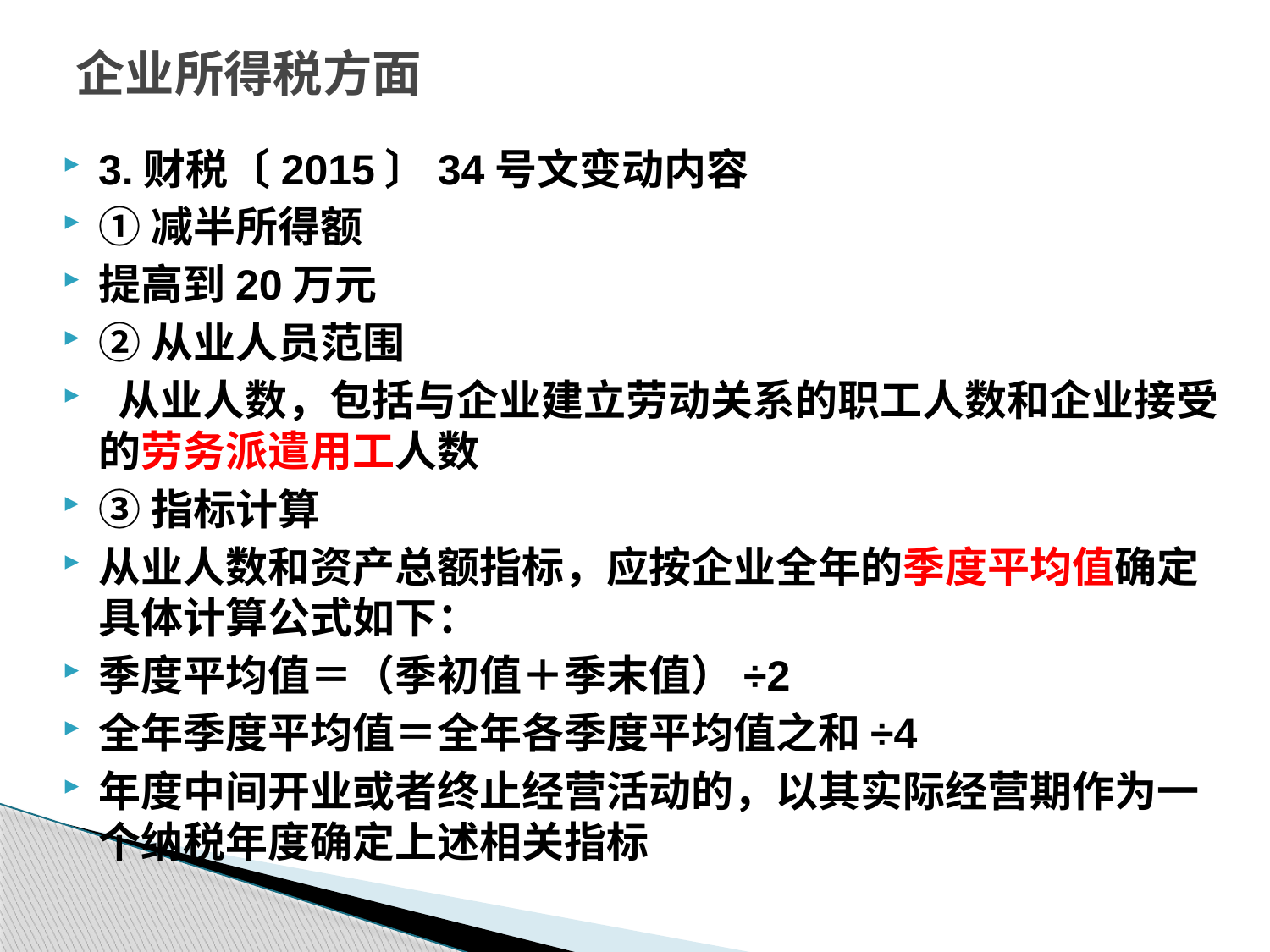

# 企业所得税方面
3.财税〔2015〕34号文变动内容
①减半所得额
提高到20万元
②从业人员范围
 从业人数，包括与企业建立劳动关系的职工人数和企业接受的劳务派遣用工人数
③指标计算
从业人数和资产总额指标，应按企业全年的季度平均值确定 具体计算公式如下：
季度平均值＝（季初值＋季末值）÷2
全年季度平均值＝全年各季度平均值之和÷4
年度中间开业或者终止经营活动的，以其实际经营期作为一个纳税年度确定上述相关指标